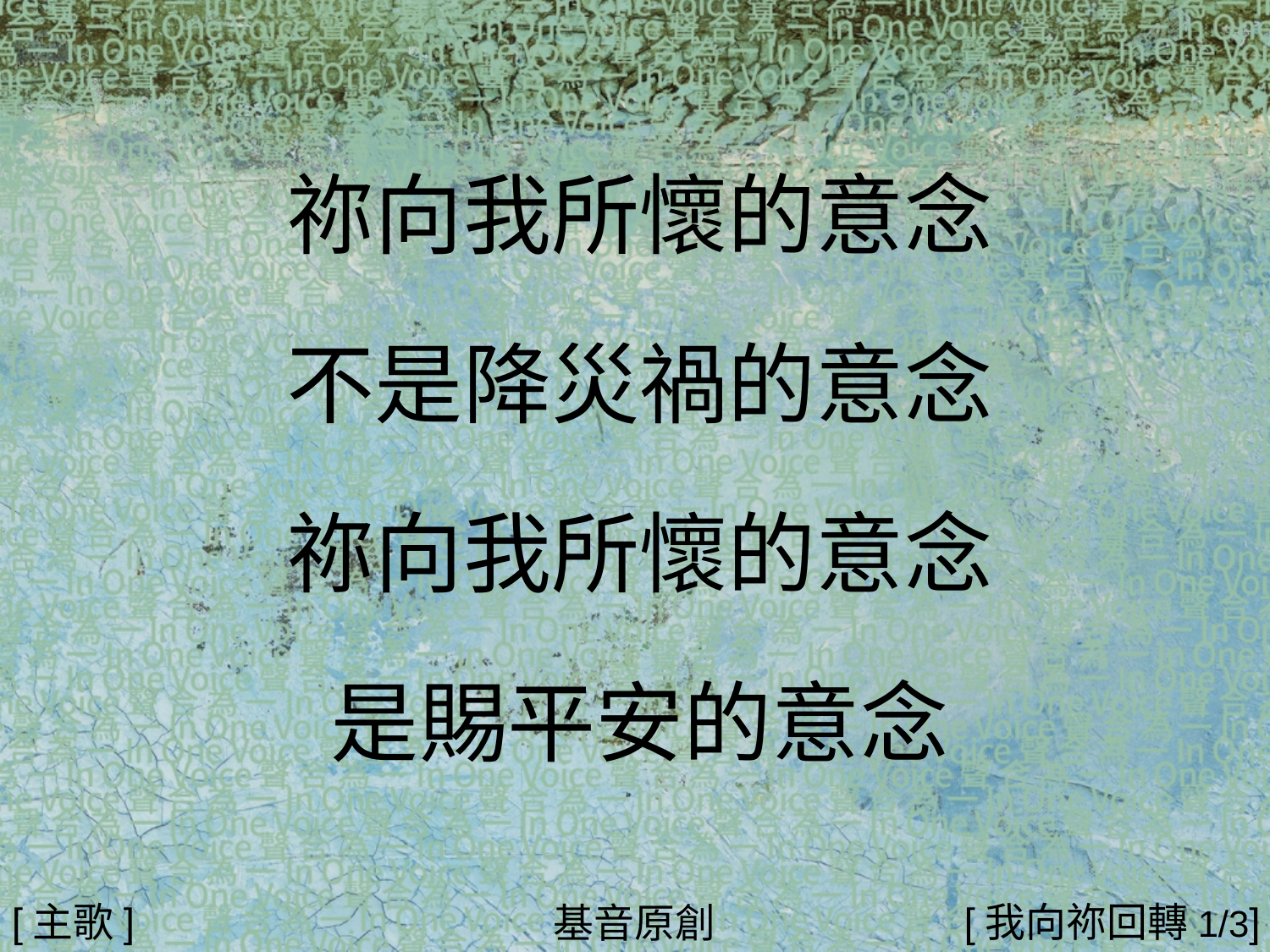

祢向我所懷的意念

不是降災禍的意念

祢向我所懷的意念

是賜平安的意念
#

[主歌]
[我向祢回轉1/3]
基音原創